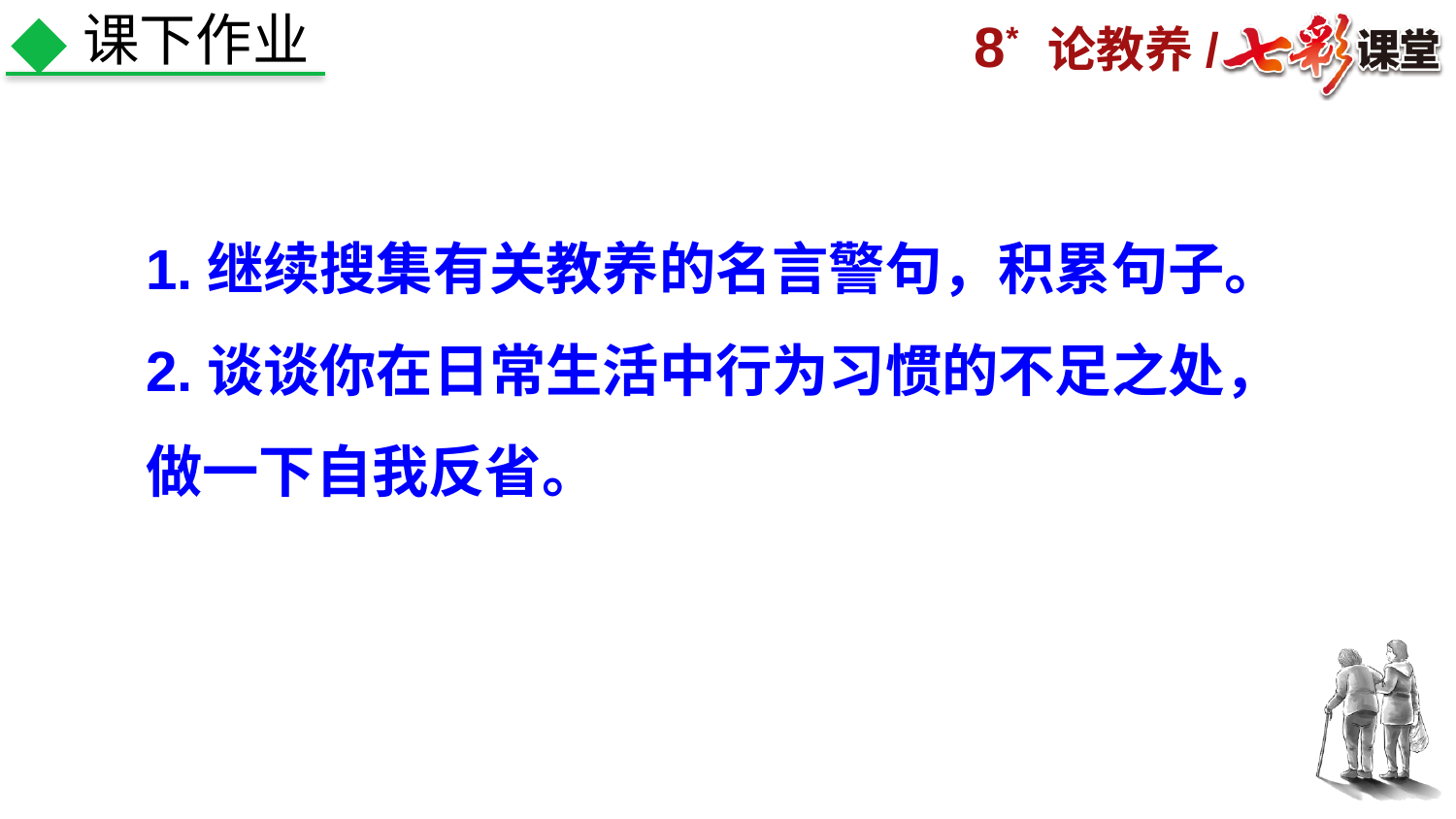

课下作业

1.继续搜集有关教养的名言警句，积累句子。
2.谈谈你在日常生活中行为习惯的不足之处，做一下自我反省。